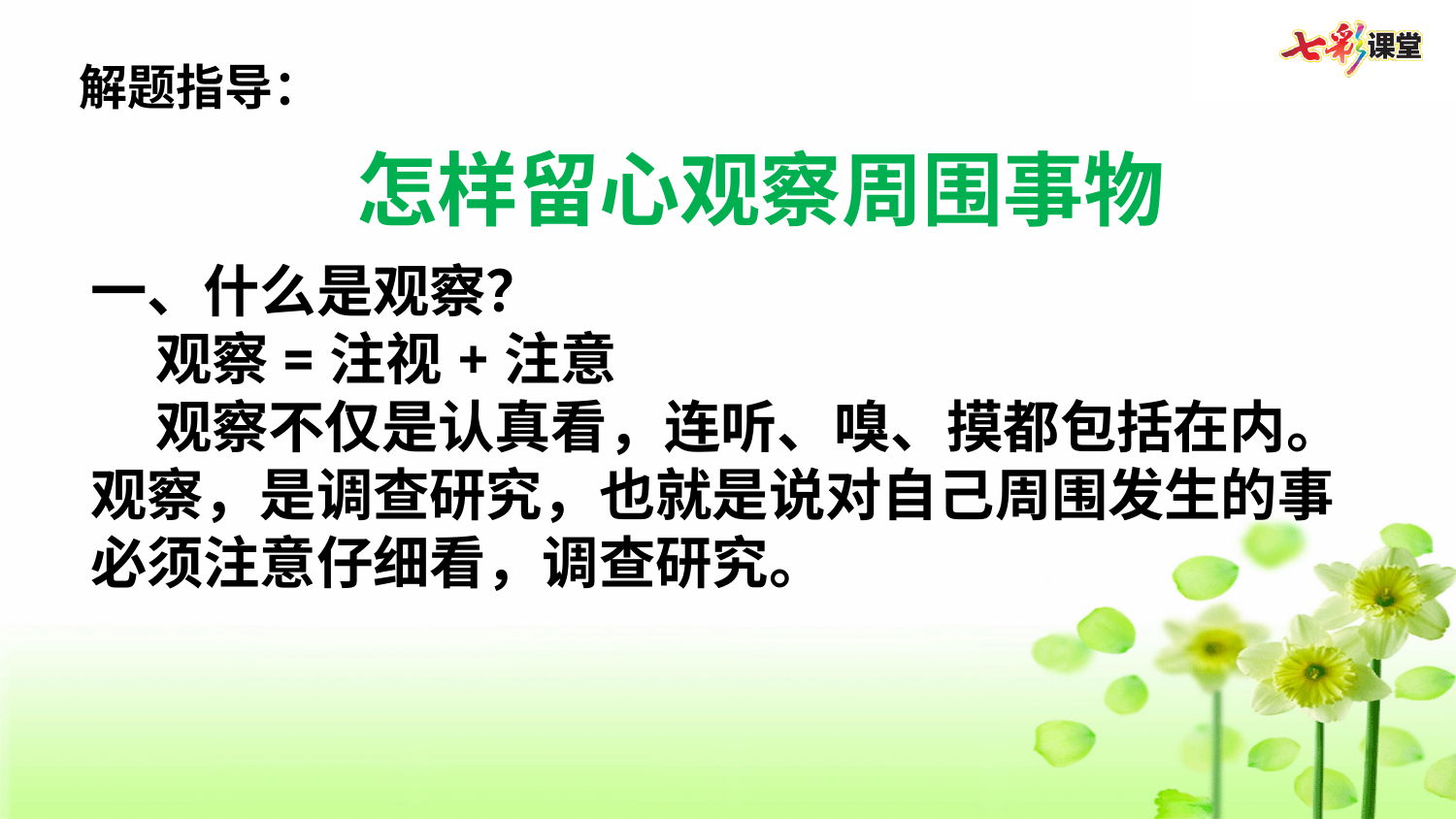

解题指导：
怎样留心观察周围事物
一、什么是观察？
    观察=注视+注意
    观察不仅是认真看，连听、嗅、摸都包括在内。观察，是调查研究，也就是说对自己周围发生的事必须注意仔细看，调查研究。